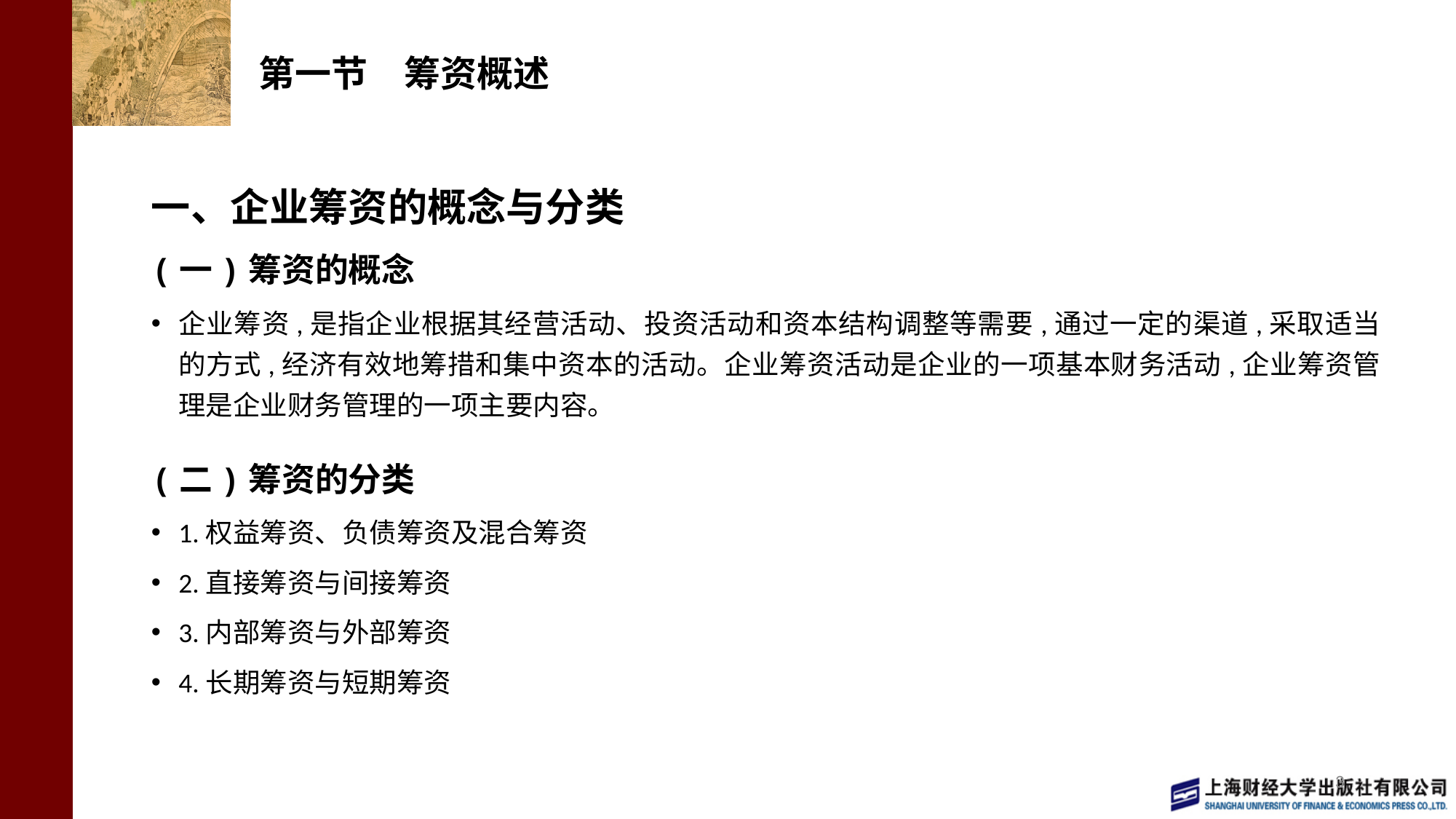

# 第一节　筹资概述
一、企业筹资的概念与分类
(一)筹资的概念
企业筹资,是指企业根据其经营活动、投资活动和资本结构调整等需要,通过一定的渠道,采取适当的方式,经济有效地筹措和集中资本的活动。企业筹资活动是企业的一项基本财务活动,企业筹资管理是企业财务管理的一项主要内容。
(二)筹资的分类
1.权益筹资、负债筹资及混合筹资
2.直接筹资与间接筹资
3.内部筹资与外部筹资
4.长期筹资与短期筹资

3